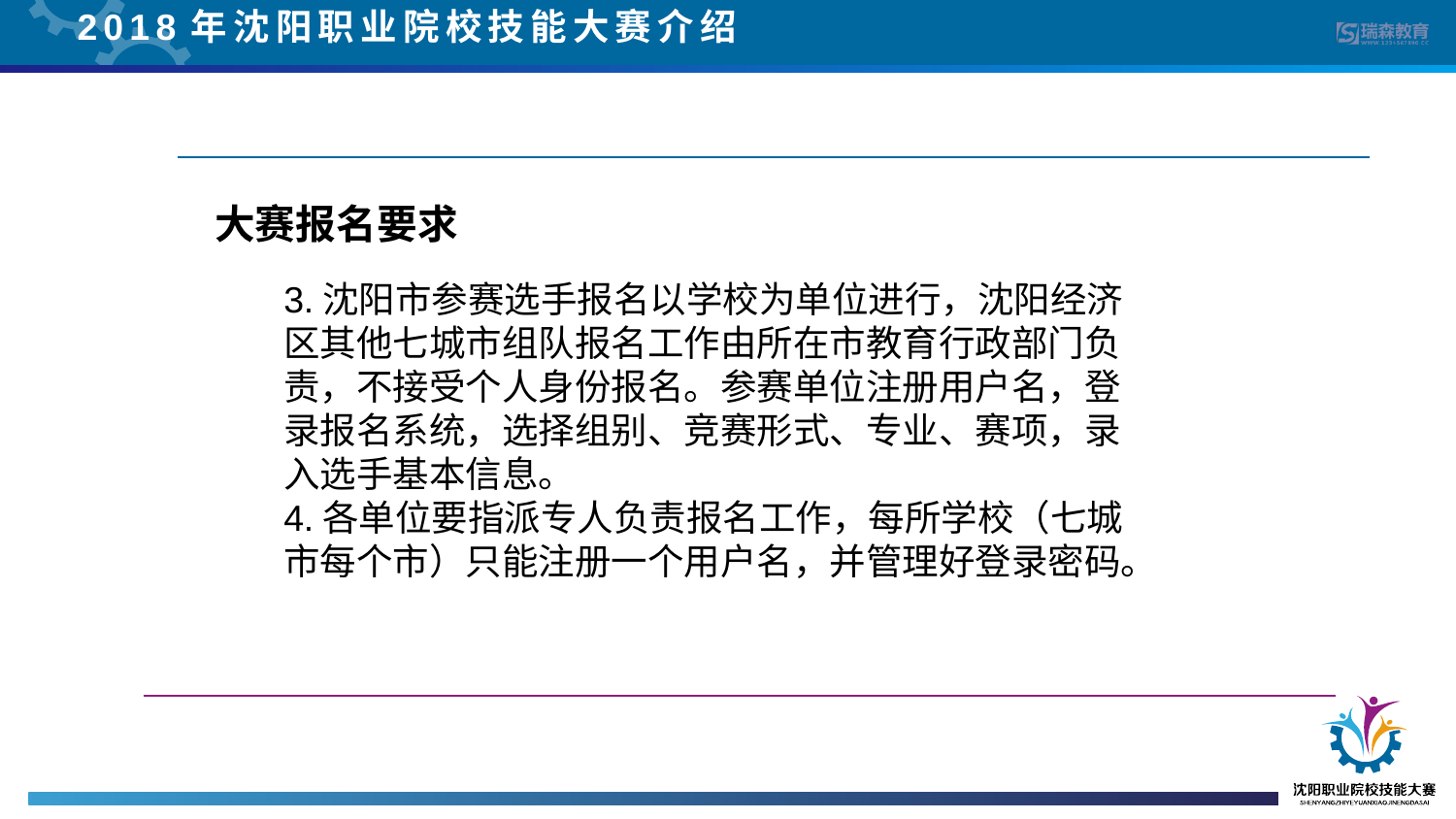

2018年沈阳职业院校技能大赛介绍
大赛报名要求
3.沈阳市参赛选手报名以学校为单位进行，沈阳经济区其他七城市组队报名工作由所在市教育行政部门负责，不接受个人身份报名。参赛单位注册用户名，登录报名系统，选择组别、竞赛形式、专业、赛项，录入选手基本信息。
4.各单位要指派专人负责报名工作，每所学校（七城市每个市）只能注册一个用户名，并管理好登录密码。

9